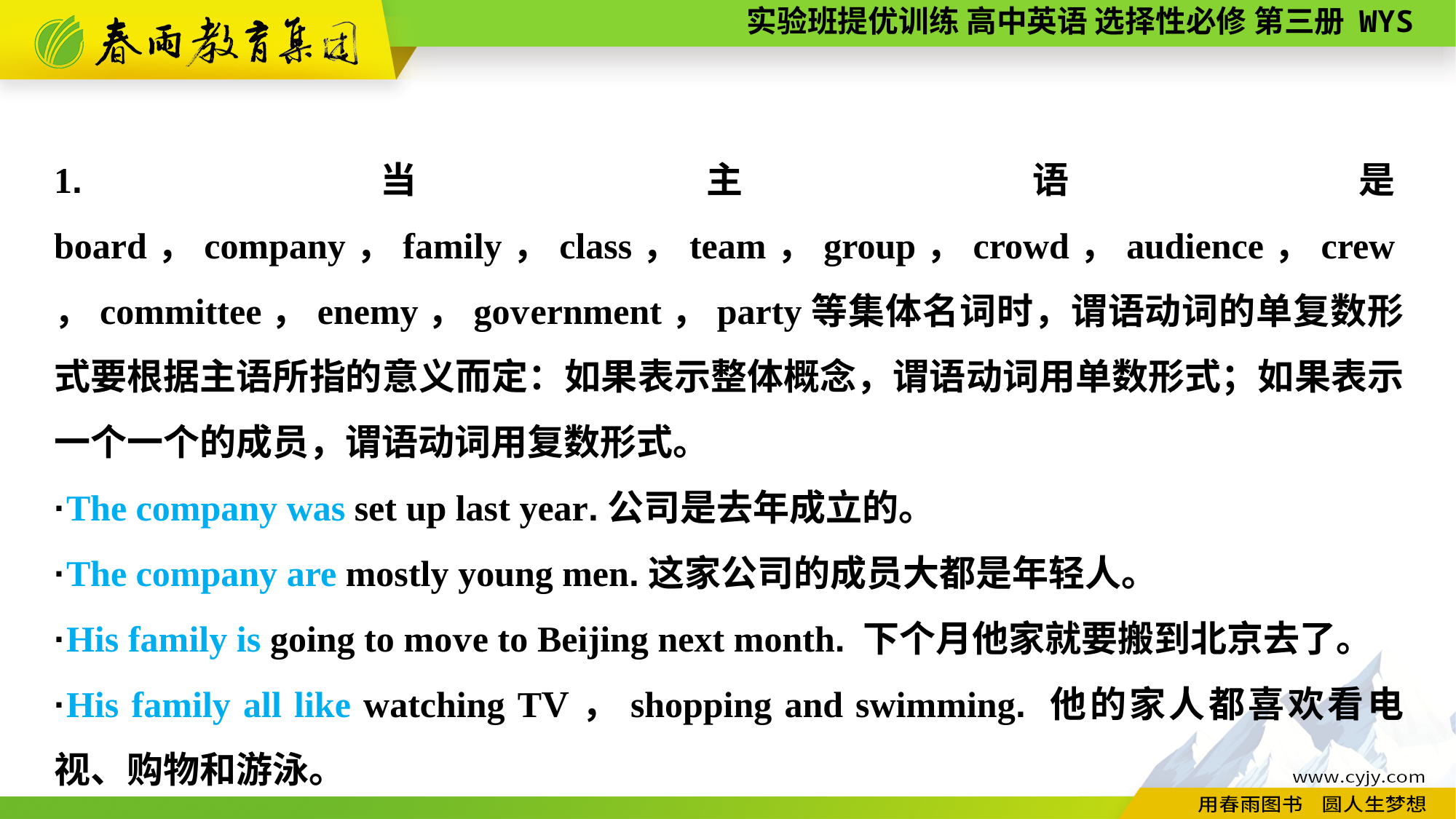

1.当主语是board，company，family，class，team，group，crowd，audience，crew，committee，enemy，government，party等集体名词时，谓语动词的单复数形式要根据主语所指的意义而定：如果表示整体概念，谓语动词用单数形式；如果表示一个一个的成员，谓语动词用复数形式。
·The company was set up last year.公司是去年成立的。
·The company are mostly young men.这家公司的成员大都是年轻人。
·His family is going to move to Beijing next month. 下个月他家就要搬到北京去了。
·His family all like watching TV，shopping and swimming. 他的家人都喜欢看电视、购物和游泳。